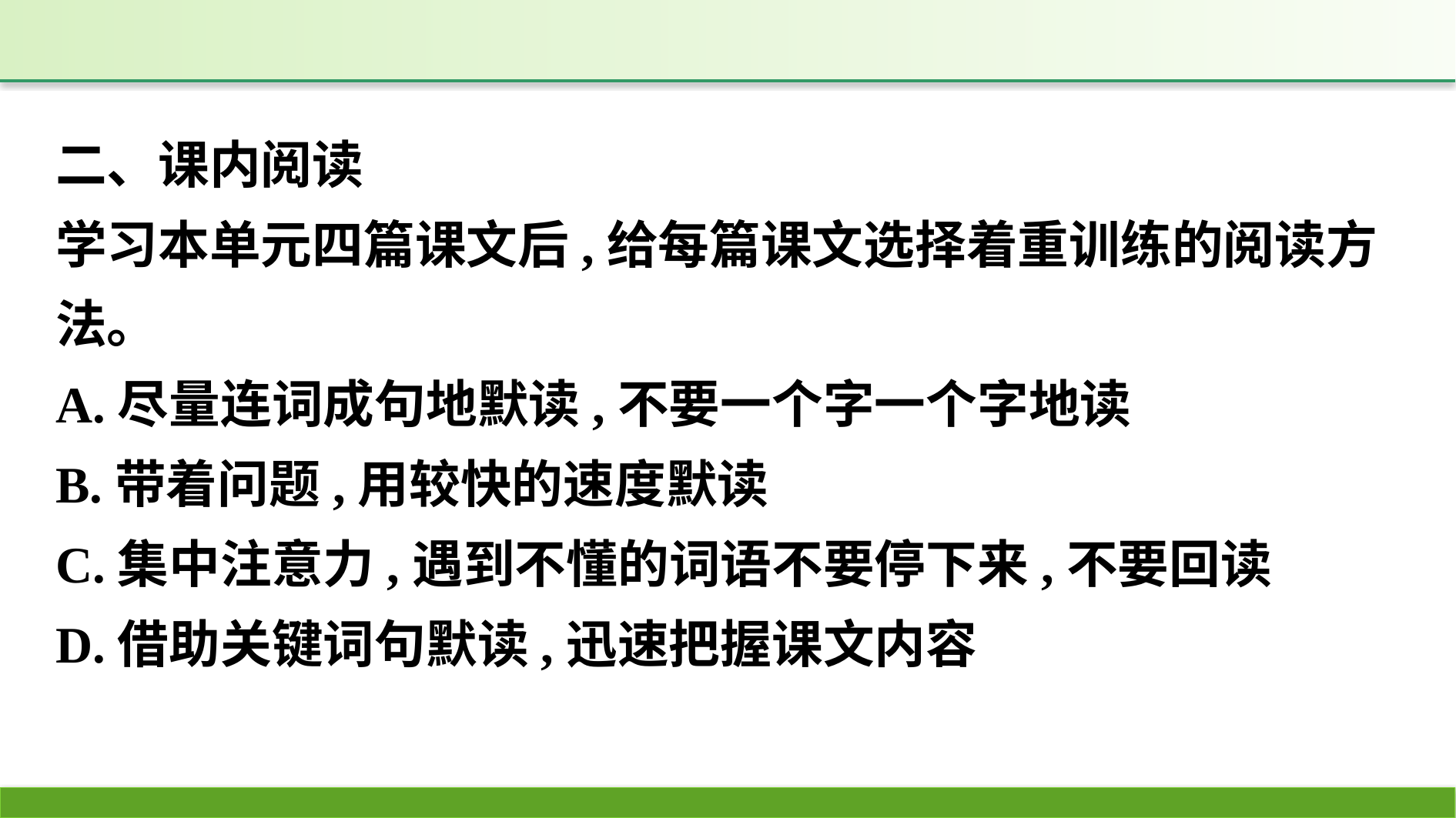

二、课内阅读
学习本单元四篇课文后,给每篇课文选择着重训练的阅读方法。
A.尽量连词成句地默读,不要一个字一个字地读
B.带着问题,用较快的速度默读
C.集中注意力,遇到不懂的词语不要停下来,不要回读
D.借助关键词句默读,迅速把握课文内容